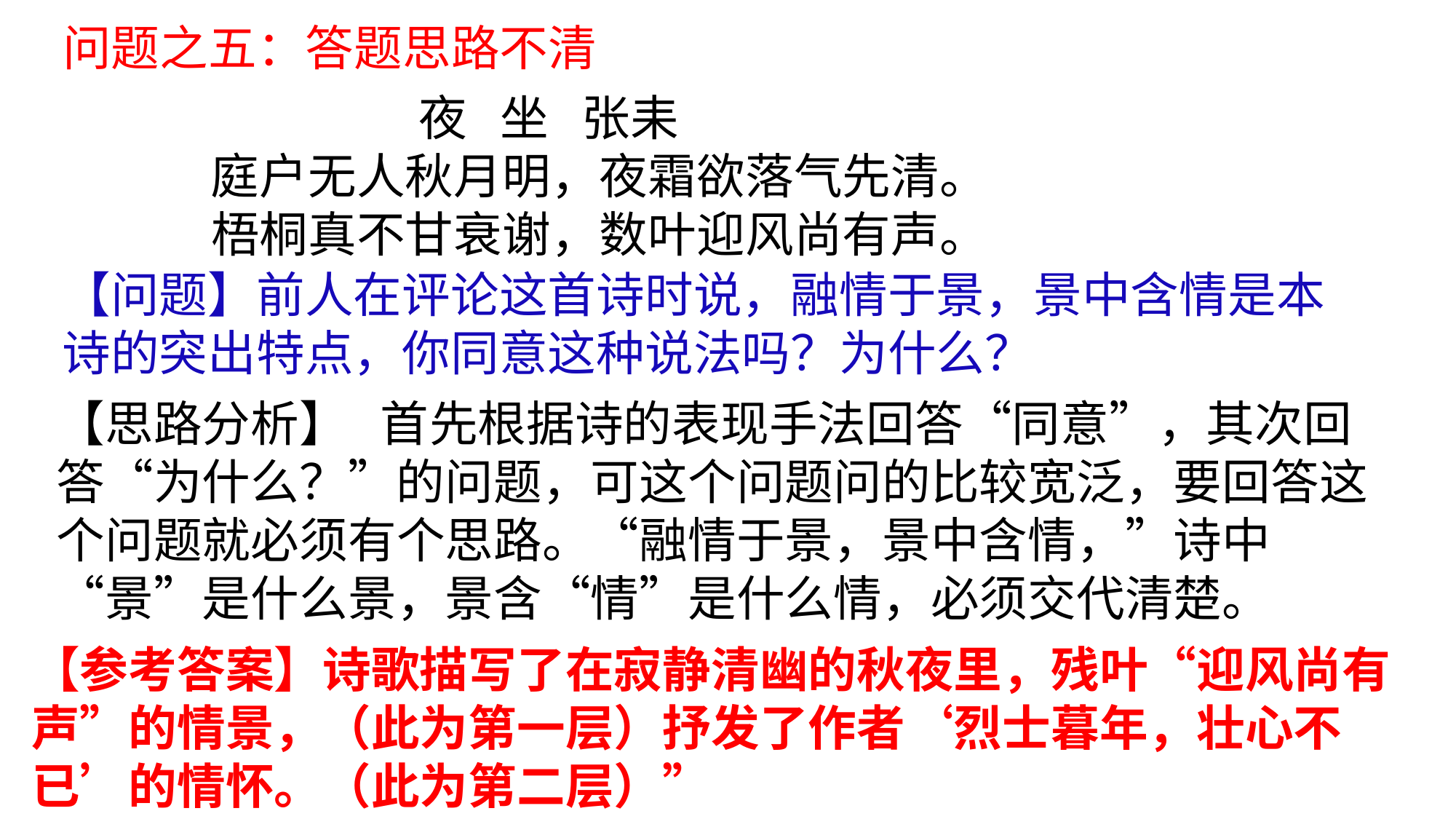

问题之五：答题思路不清
                           夜   坐   张耒
         庭户无人秋月明，夜霜欲落气先清。
         梧桐真不甘衰谢，数叶迎风尚有声。
【问题】前人在评论这首诗时说，融情于景，景中含情是本
诗的突出特点，你同意这种说法吗？为什么？
【思路分析】   首先根据诗的表现手法回答“同意”，其次回答“为什么？”的问题，可这个问题问的比较宽泛，要回答这个问题就必须有个思路。“融情于景，景中含情，”诗中“景”是什么景，景含“情”是什么情，必须交代清楚。
【参考答案】诗歌描写了在寂静清幽的秋夜里，残叶“迎风尚有声”的情景，（此为第一层）抒发了作者‘烈士暮年，壮心不已’的情怀。（此为第二层）”